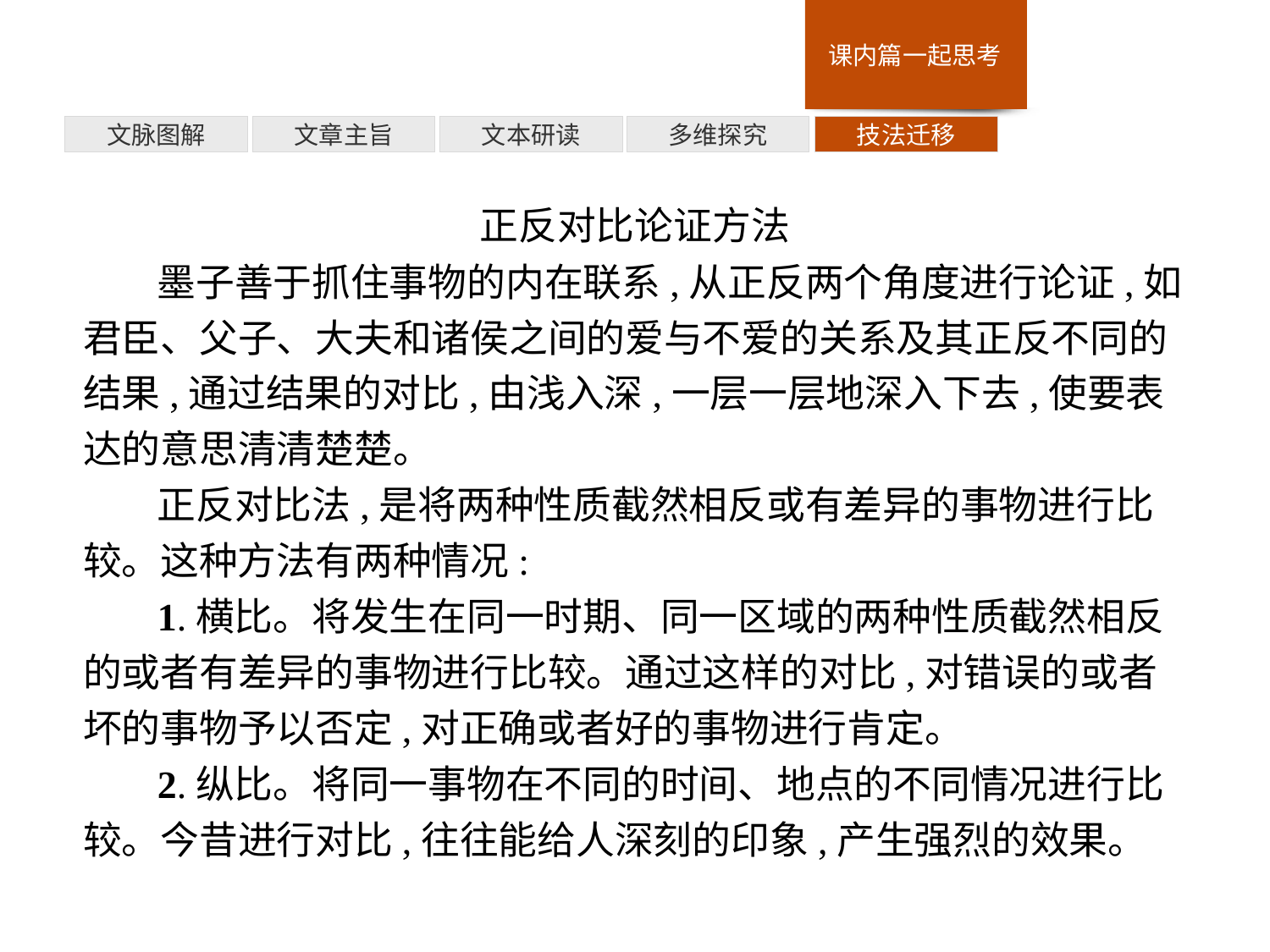

技法迁移
多维探究
文本研读
文章主旨
文脉图解
正反对比论证方法
墨子善于抓住事物的内在联系,从正反两个角度进行论证,如君臣、父子、大夫和诸侯之间的爱与不爱的关系及其正反不同的结果,通过结果的对比,由浅入深,一层一层地深入下去,使要表达的意思清清楚楚。
正反对比法,是将两种性质截然相反或有差异的事物进行比较。这种方法有两种情况:
1.横比。将发生在同一时期、同一区域的两种性质截然相反的或者有差异的事物进行比较。通过这样的对比,对错误的或者坏的事物予以否定,对正确或者好的事物进行肯定。
2.纵比。将同一事物在不同的时间、地点的不同情况进行比较。今昔进行对比,往往能给人深刻的印象,产生强烈的效果。